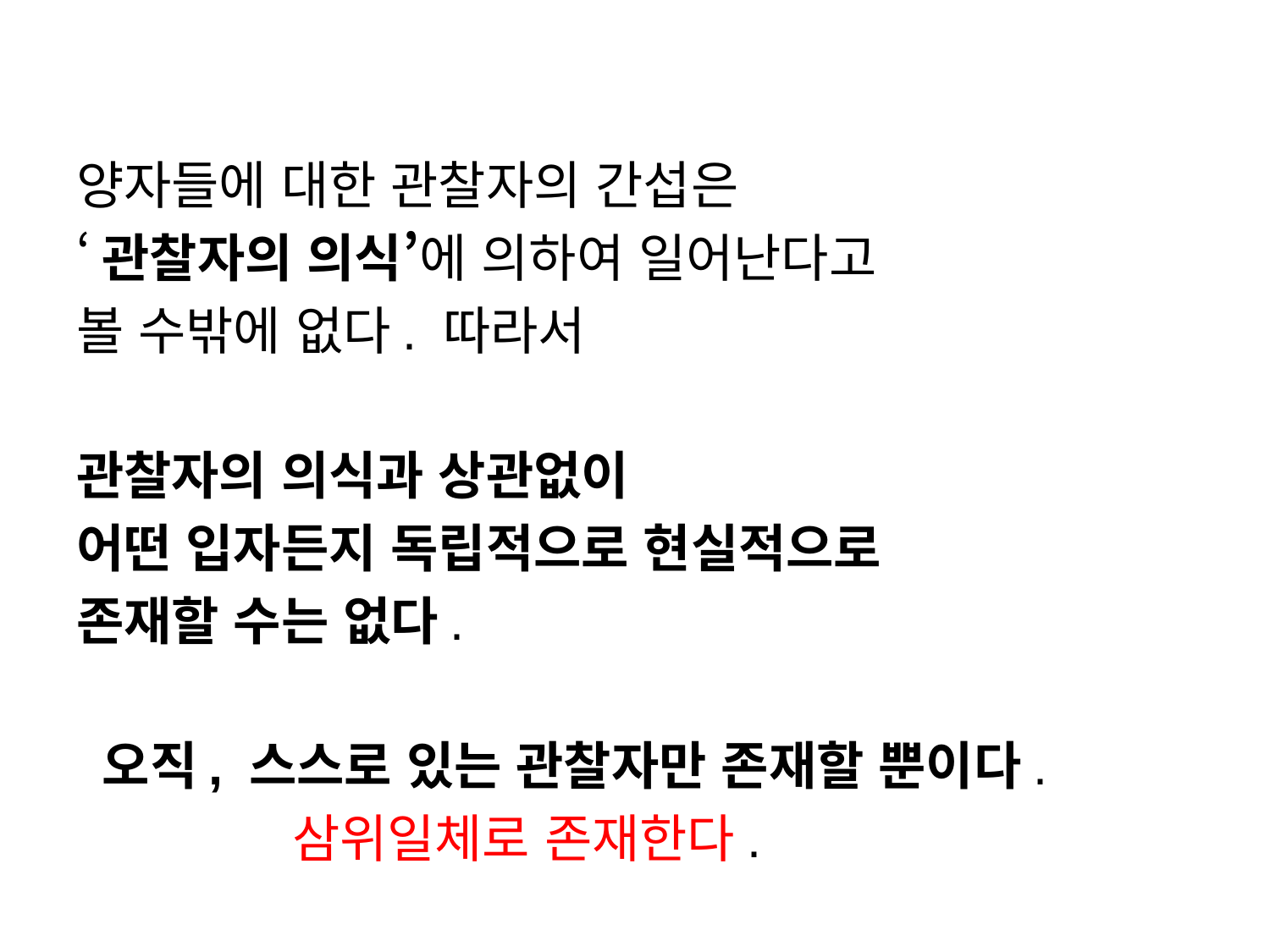

양자들에 대한 관찰자의 간섭은
‘관찰자의 의식’에 의하여 일어난다고
볼 수밖에 없다. 따라서

관찰자의 의식과 상관없이
어떤 입자든지 독립적으로 현실적으로
존재할 수는 없다.

 오직, 스스로 있는 관찰자만 존재할 뿐이다.
              삼위일체로 존재한다.